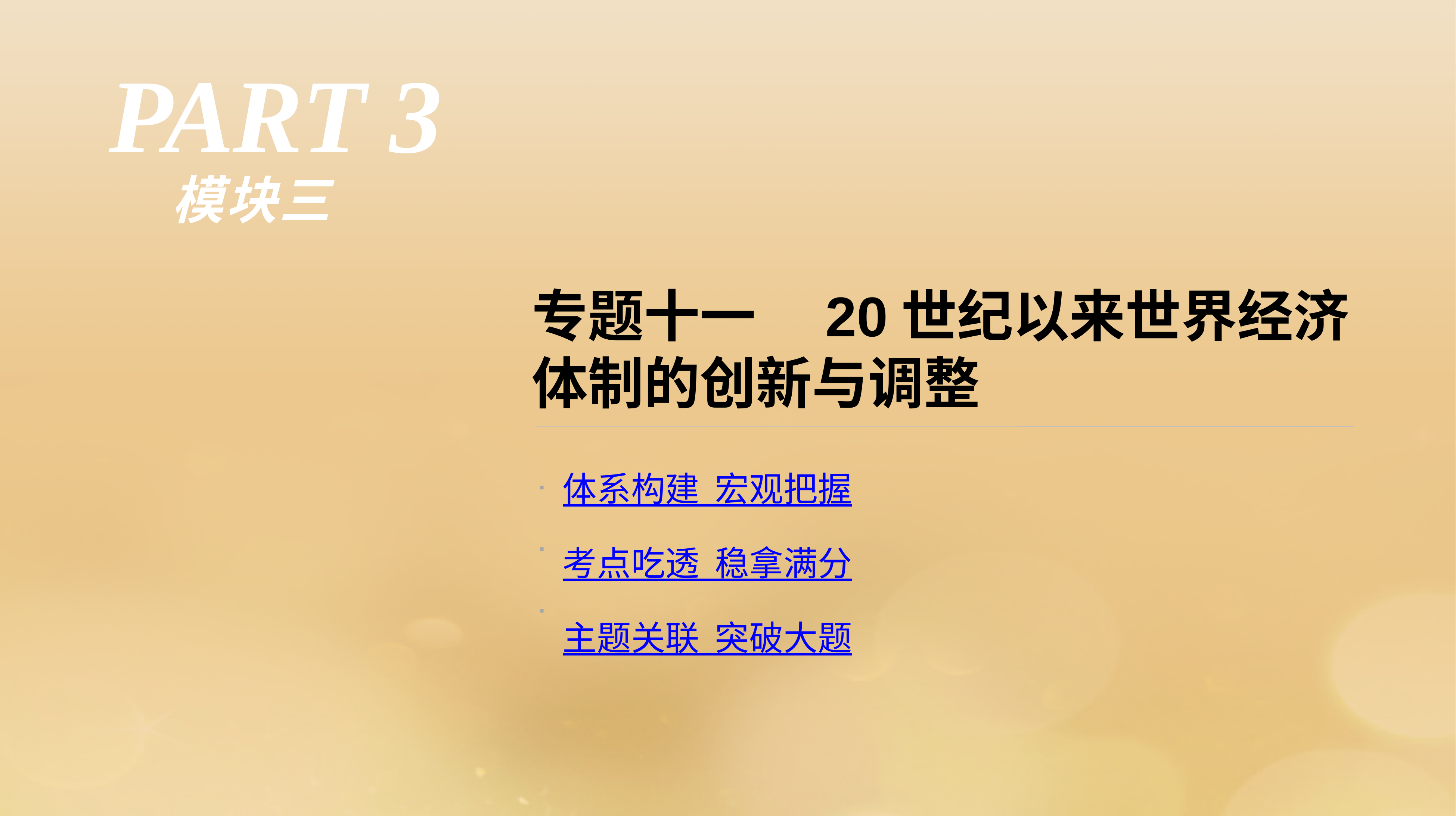

PART 3
模块三
专题十一　20世纪以来世界经济体制的创新与调整
·
·
·
体系构建  宏观把握
考点吃透  稳拿满分
主题关联  突破大题